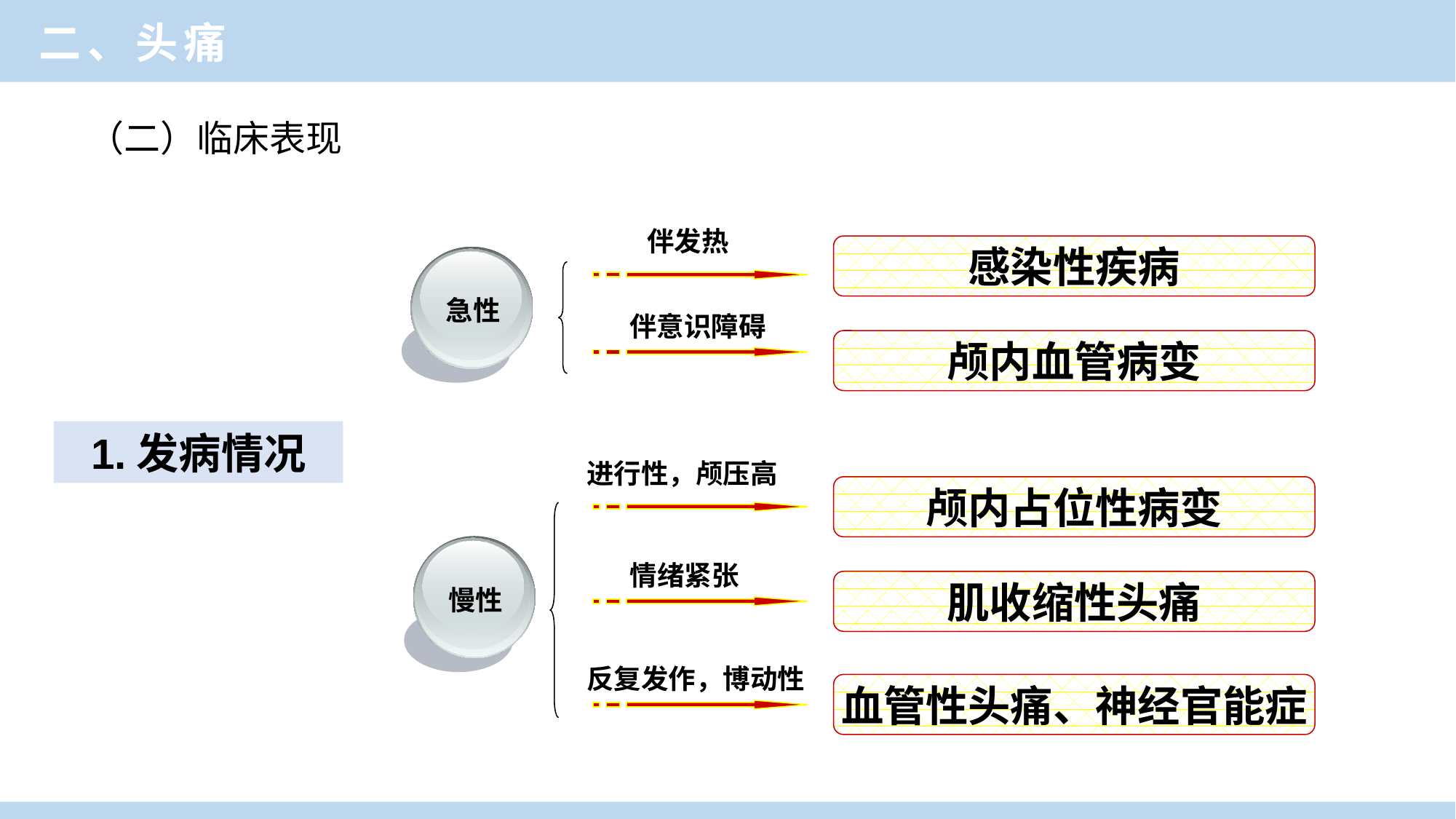

二、头痛
（二）临床表现
伴发热
感染性疾病

急性

伴意识障碍
颅内血管病变

进行性，颅压高
颅内占位性病变

慢性

情绪紧张
肌收缩性头痛

反复发作，博动性
血管性头痛、神经官能症

1.发病情况